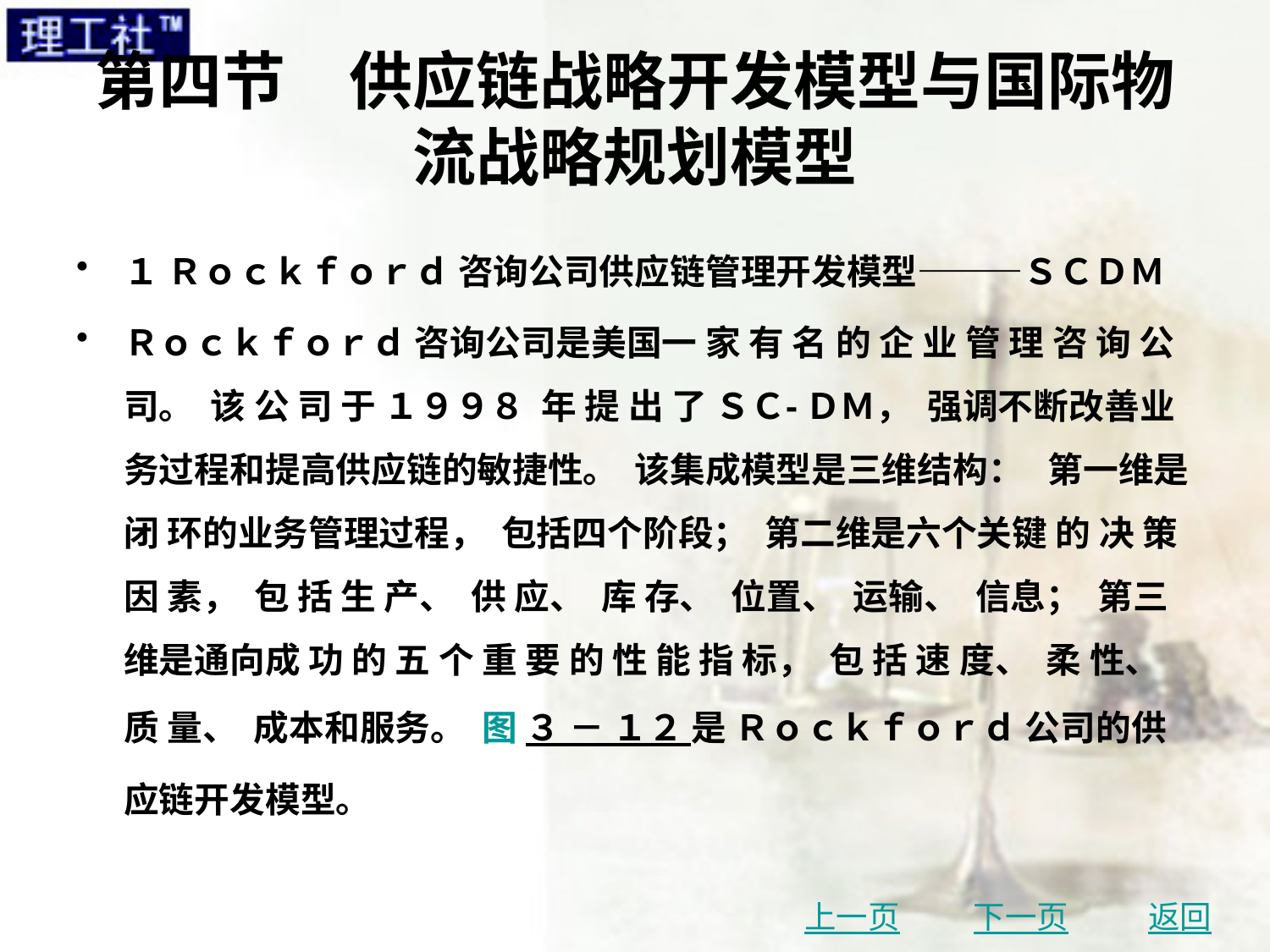

# 第四节　供应链战略开发模型与国际物流战略规划模型
１ Ｒｏｃｋｆｏｒｄ 咨询公司供应链管理开发模型———ＳＣＤＭ
Ｒｏｃｋｆｏｒｄ 咨询公司是美国一 家 有 名 的 企 业 管 理 咨 询 公 司。  该 公 司 于 １９９８  年 提 出 了 ＳＣ⁃ ＤＭ，  强调不断改善业务过程和提高供应链的敏捷性。  该集成模型是三维结构：   第一维是闭 环的业务管理过程，  包括四个阶段；  第二维是六个关键 的 决 策 因 素，  包 括 生 产、  供 应、  库 存、  位置、  运输、  信息；  第三维是通向成 功 的 五 个 重 要 的 性 能 指 标，  包 括 速 度、  柔 性、  质 量、  成本和服务。  图 ３ － １２ 是 Ｒｏｃｋｆｏｒｄ 公司的供应链开发模型。

上一页
下一页
返回